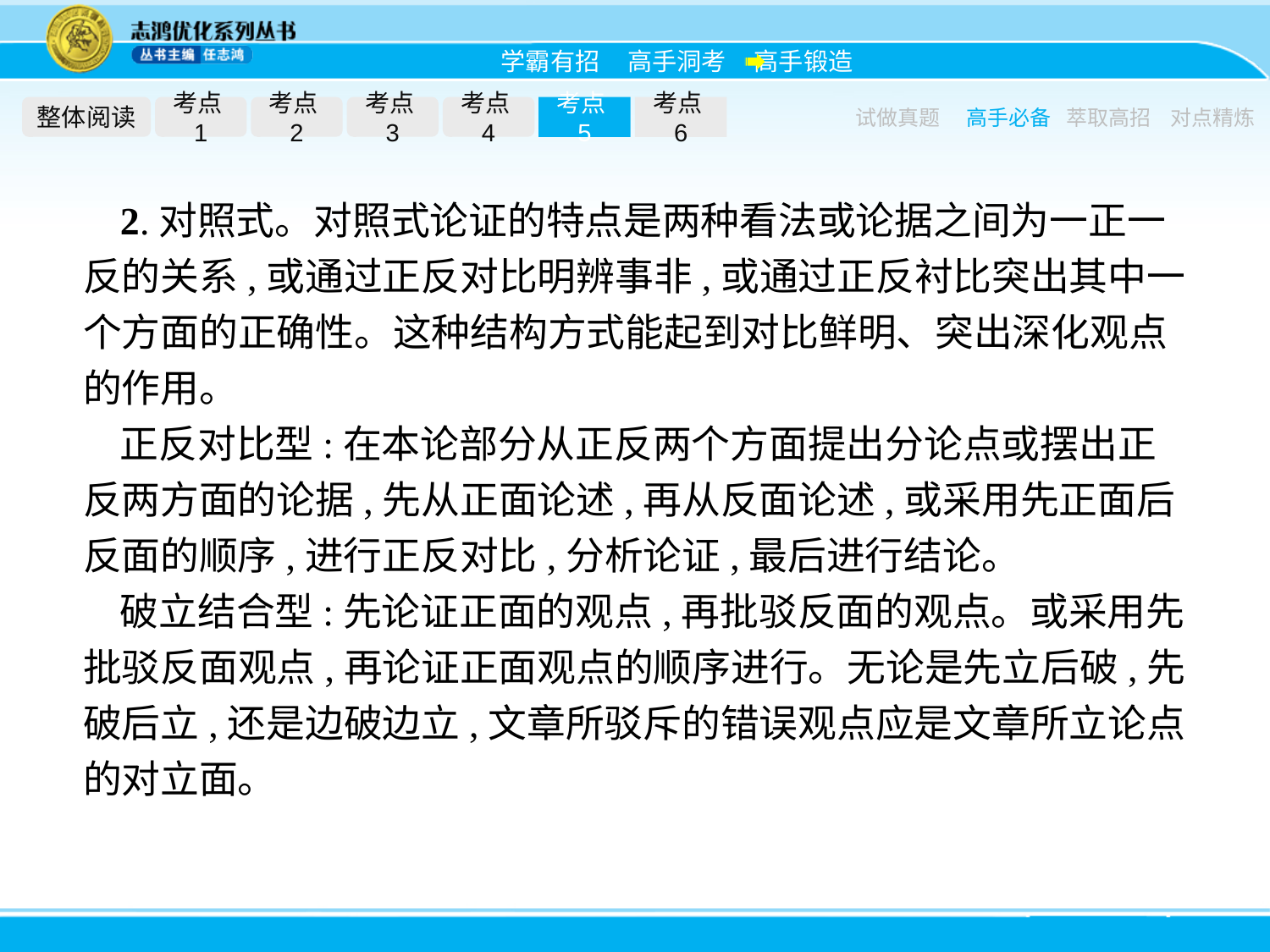

整体阅读
考点1
考点2
考点3
考点4
考点5
考点6
试做真题
高手必备
萃取高招
对点精炼
2.对照式。对照式论证的特点是两种看法或论据之间为一正一反的关系,或通过正反对比明辨事非,或通过正反衬比突出其中一个方面的正确性。这种结构方式能起到对比鲜明、突出深化观点的作用。
正反对比型:在本论部分从正反两个方面提出分论点或摆出正反两方面的论据,先从正面论述,再从反面论述,或采用先正面后反面的顺序,进行正反对比,分析论证,最后进行结论。
破立结合型:先论证正面的观点,再批驳反面的观点。或采用先批驳反面观点,再论证正面观点的顺序进行。无论是先立后破,先破后立,还是边破边立,文章所驳斥的错误观点应是文章所立论点的对立面。